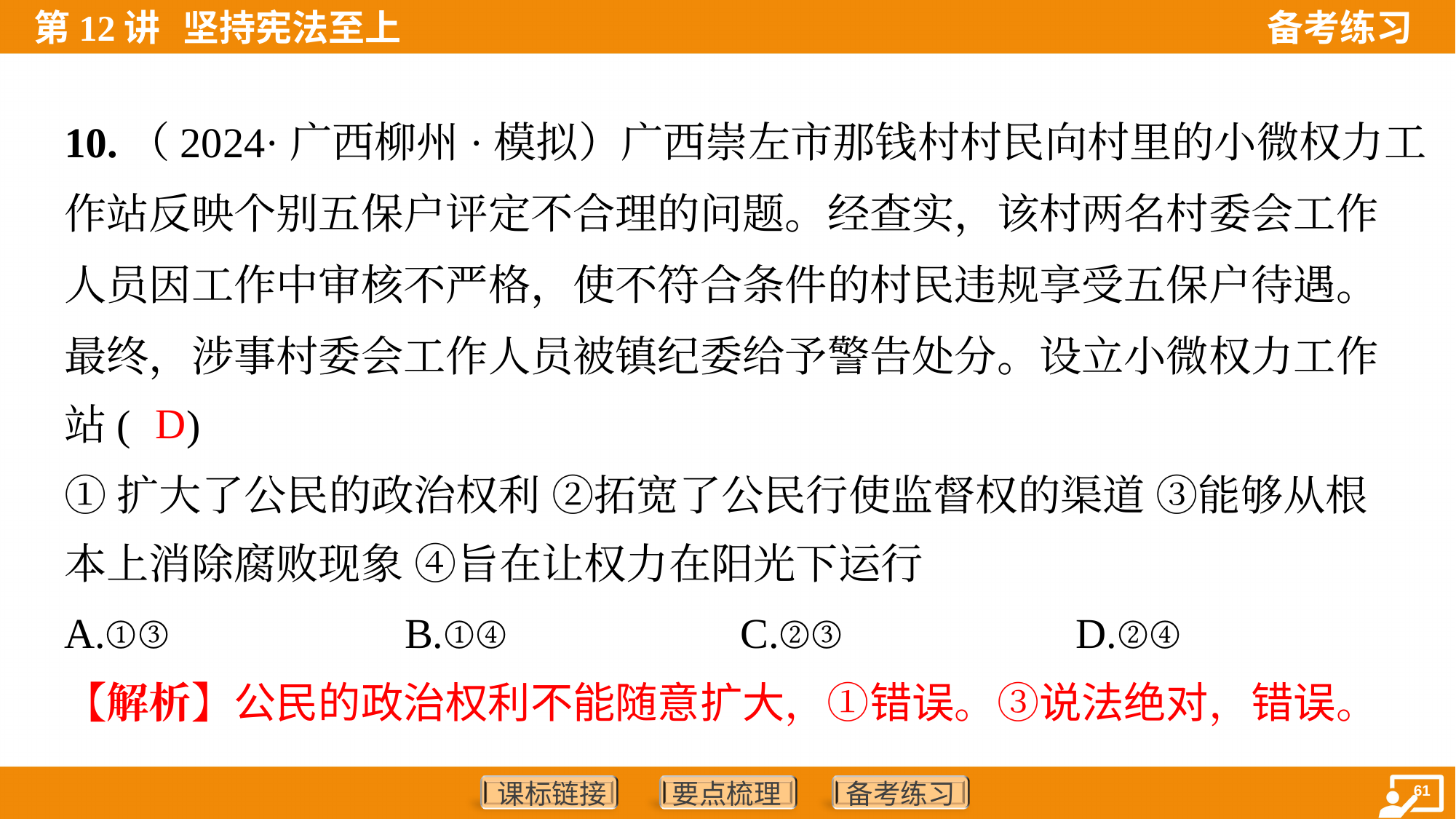

10.（2024·广西柳州·模拟）广西崇左市那钱村村民向村里的小微权力工
作站反映个别五保户评定不合理的问题。经查实，该村两名村委会工作
人员因工作中审核不严格，使不符合条件的村民违规享受五保户待遇。
最终，涉事村委会工作人员被镇纪委给予警告处分。设立小微权力工作
站(     )
D
①扩大了公民的政治权利 ②拓宽了公民行使监督权的渠道 ③能够从根
本上消除腐败现象 ④旨在让权力在阳光下运行
A.①③	B.①④	C.②③	D.②④
【解析】公民的政治权利不能随意扩大，①错误。③说法绝对，错误。